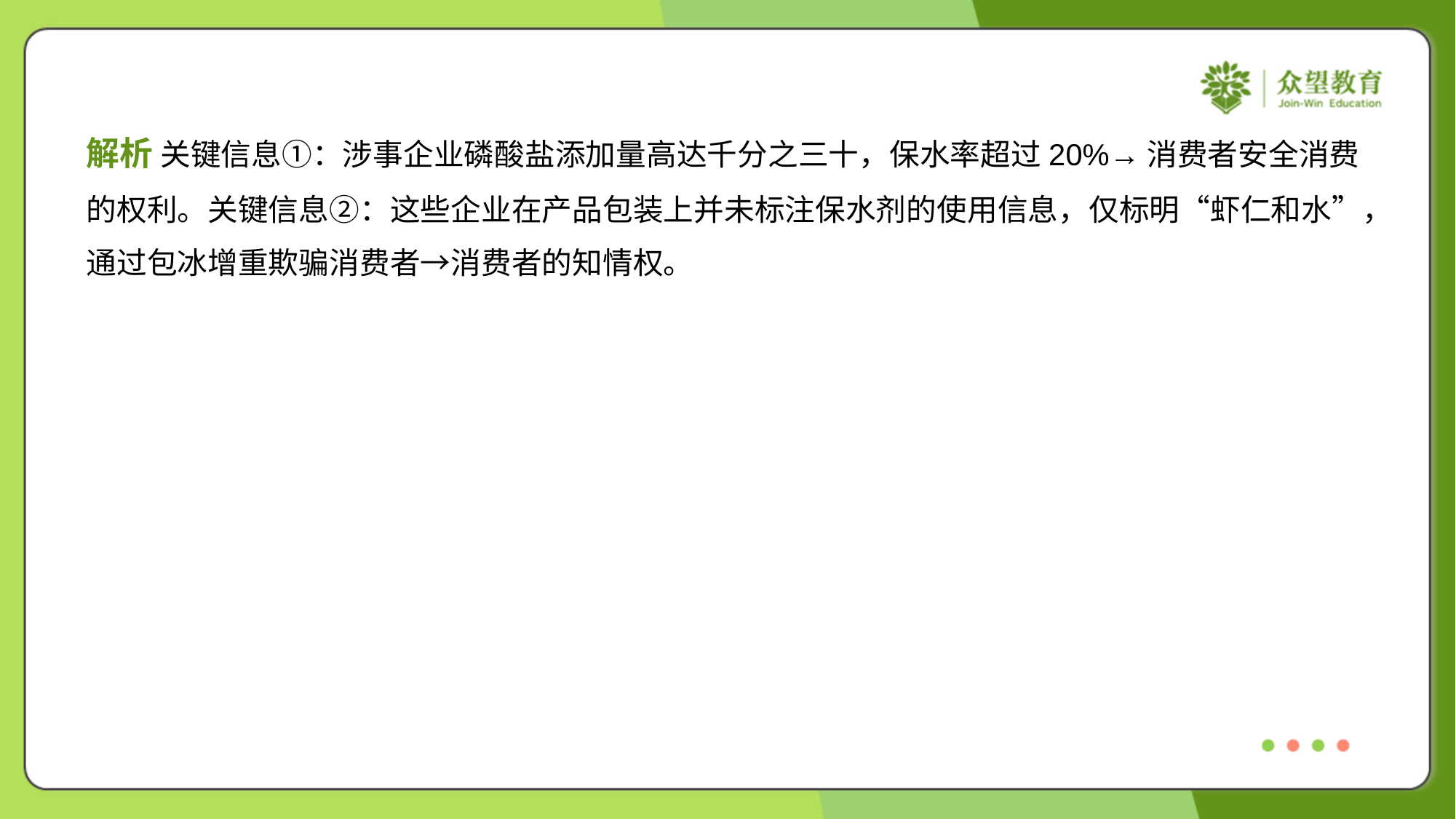

解析 关键信息①：涉事企业磷酸盐添加量高达千分之三十，保水率超过20%→消费者安全消费
的权利。关键信息②：这些企业在产品包装上并未标注保水剂的使用信息，仅标明“虾仁和水”，
通过包冰增重欺骗消费者→消费者的知情权。